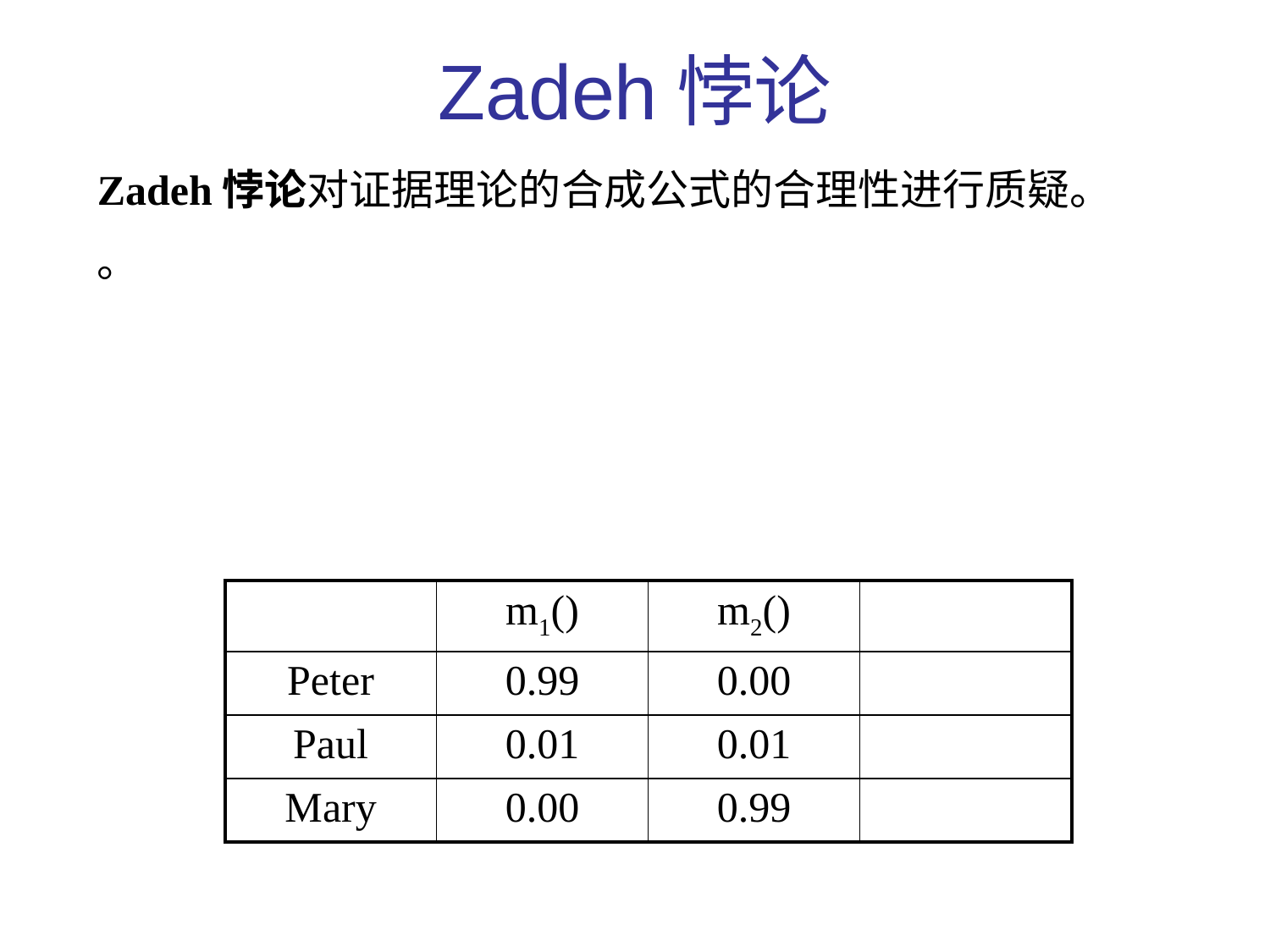

Zadeh悖论
Zadeh悖论对证据理论的合成公式的合理性进行质疑。
。
|  | m1() | m2() |  |
| --- | --- | --- | --- |
| Peter | 0.99 | 0.00 |  |
| Paul | 0.01 | 0.01 |  |
| Mary | 0.00 | 0.99 |  |